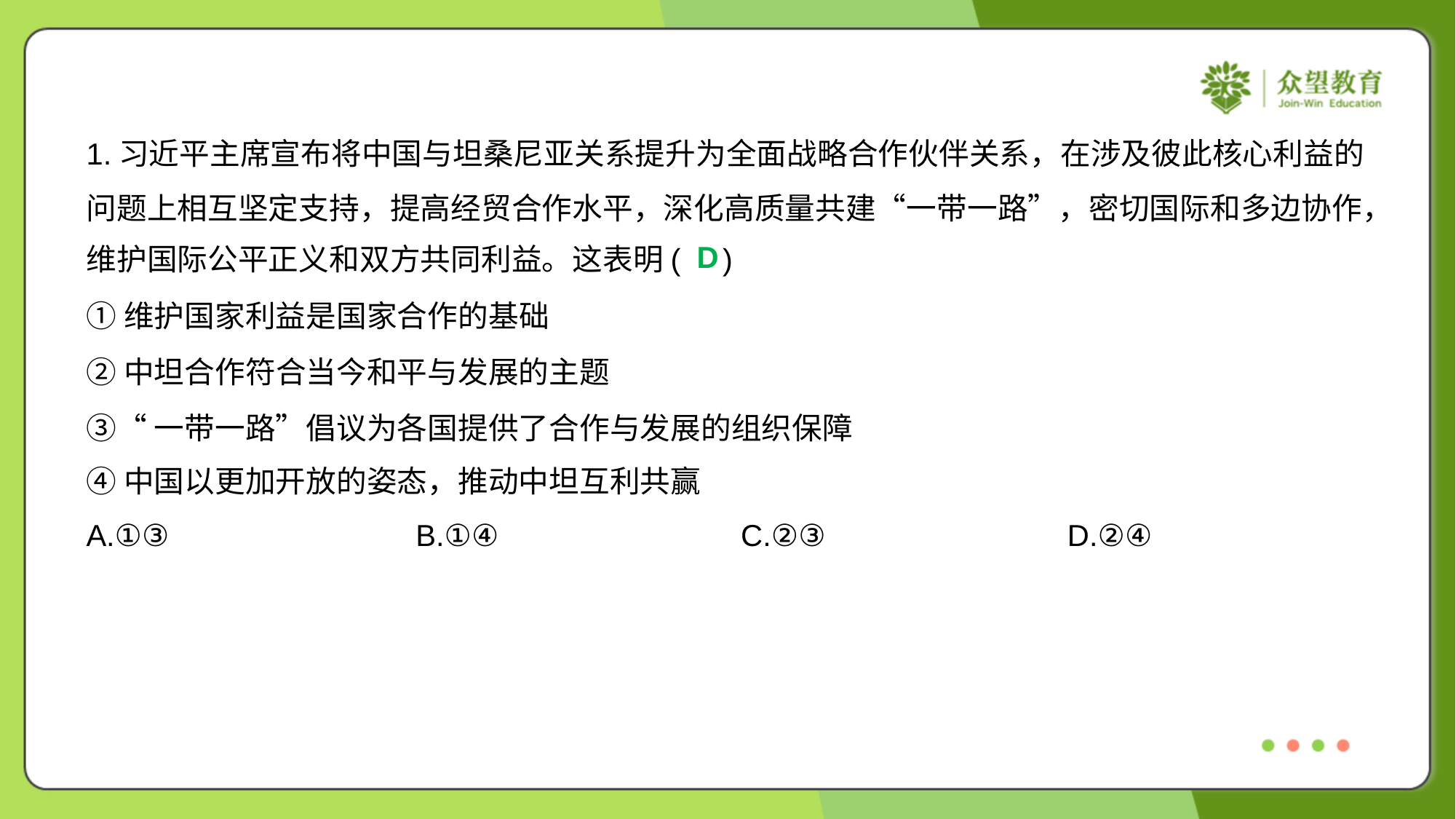

1.习近平主席宣布将中国与坦桑尼亚关系提升为全面战略合作伙伴关系，在涉及彼此核心利益的
问题上相互坚定支持，提高经贸合作水平，深化高质量共建“一带一路”，密切国际和多边协作，
维护国际公平正义和双方共同利益。这表明(     )
D
①维护国家利益是国家合作的基础
②中坦合作符合当今和平与发展的主题
③“一带一路”倡议为各国提供了合作与发展的组织保障
④中国以更加开放的姿态，推动中坦互利共赢
A.①③	B.①④	C.②③	D.②④